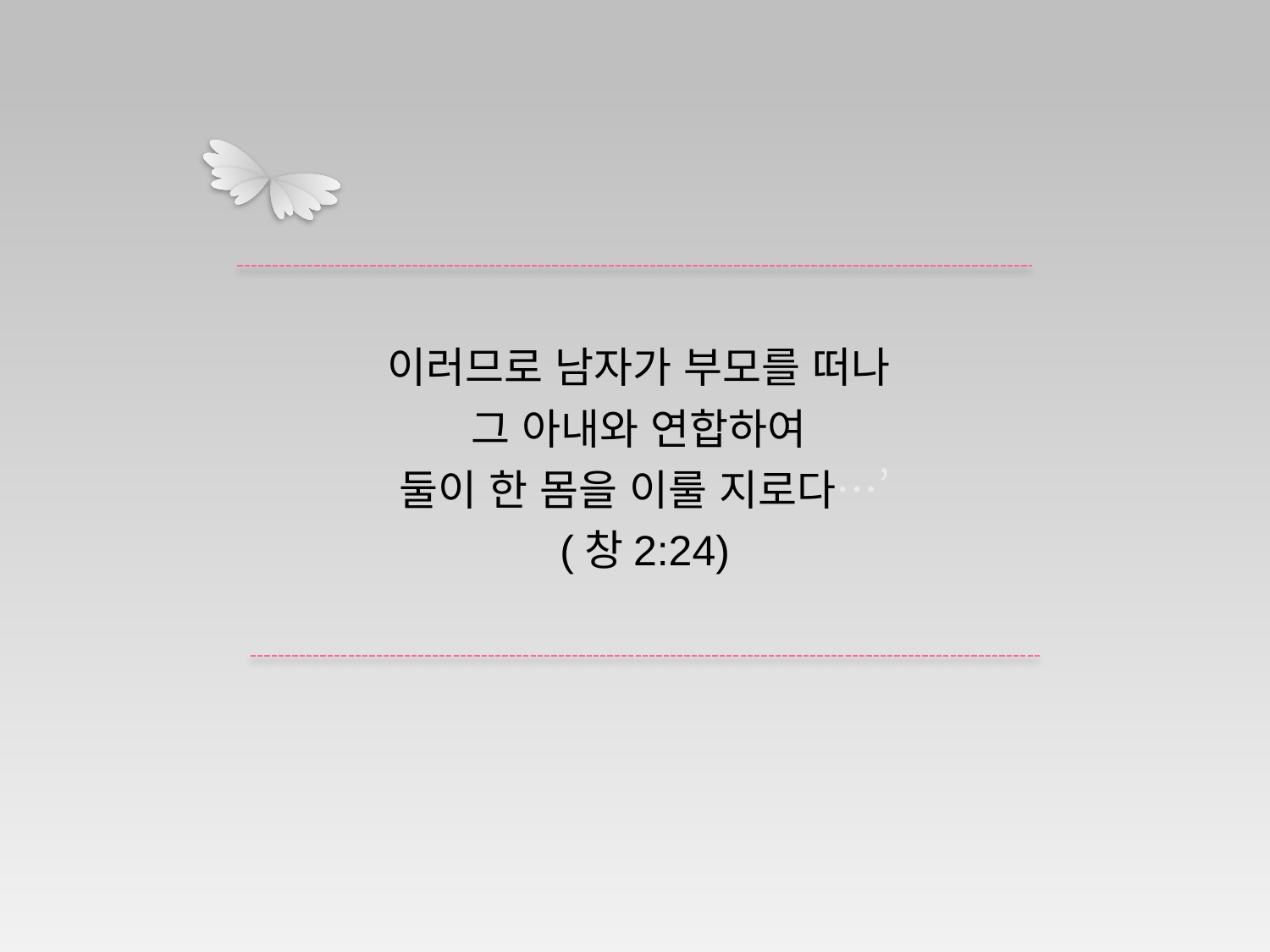

이러므로 남자가 부모를 떠나
그 아내와 연합하여
둘이 한 몸을 이룰 지로다…’
(창2:24)